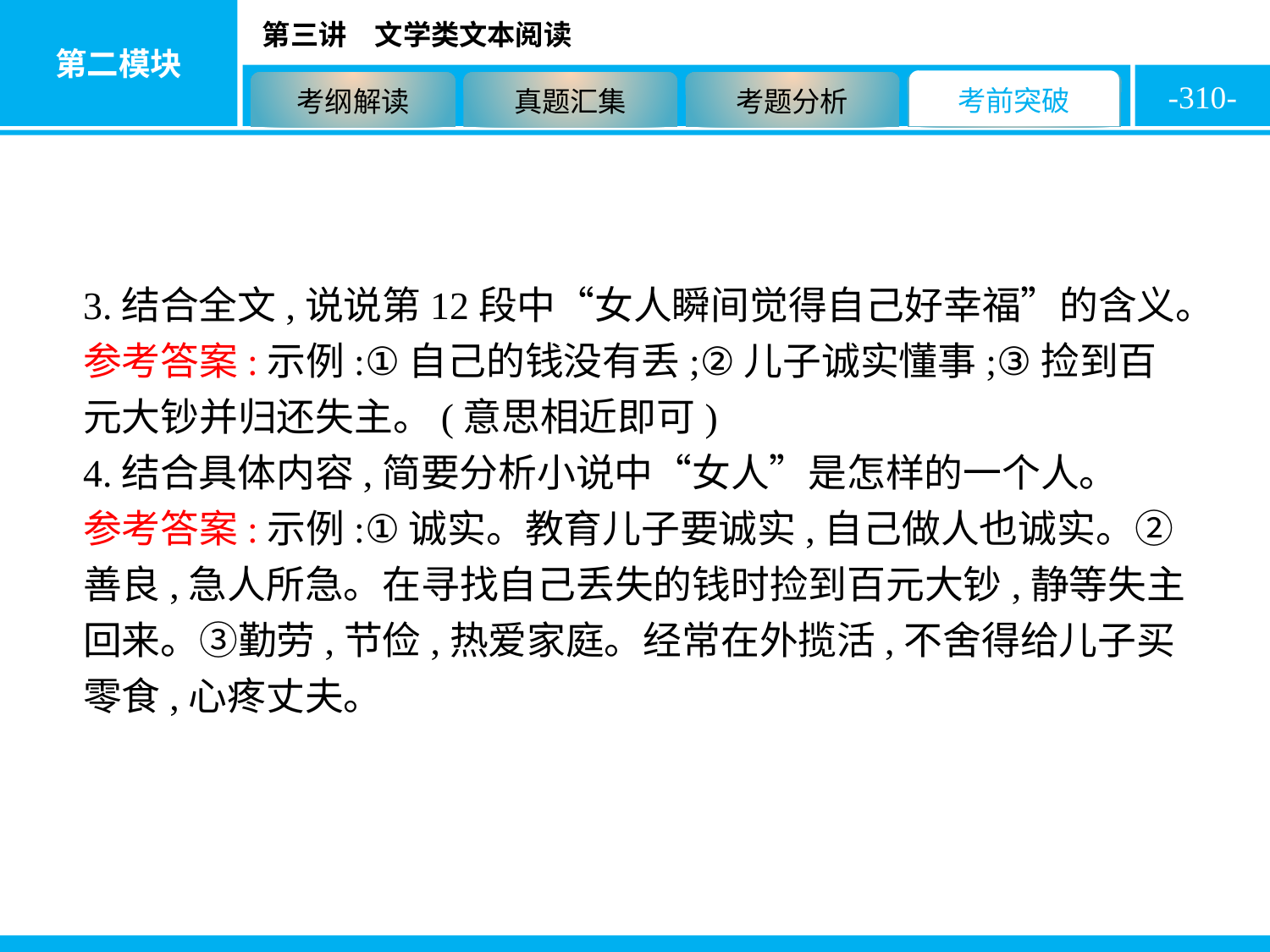

-310-
3.结合全文,说说第12段中“女人瞬间觉得自己好幸福”的含义。
参考答案:示例:①自己的钱没有丢;②儿子诚实懂事;③捡到百元大钞并归还失主。(意思相近即可)
4.结合具体内容,简要分析小说中“女人”是怎样的一个人。
参考答案:示例:①诚实。教育儿子要诚实,自己做人也诚实。②善良,急人所急。在寻找自己丢失的钱时捡到百元大钞,静等失主回来。③勤劳,节俭,热爱家庭。经常在外揽活,不舍得给儿子买零食,心疼丈夫。